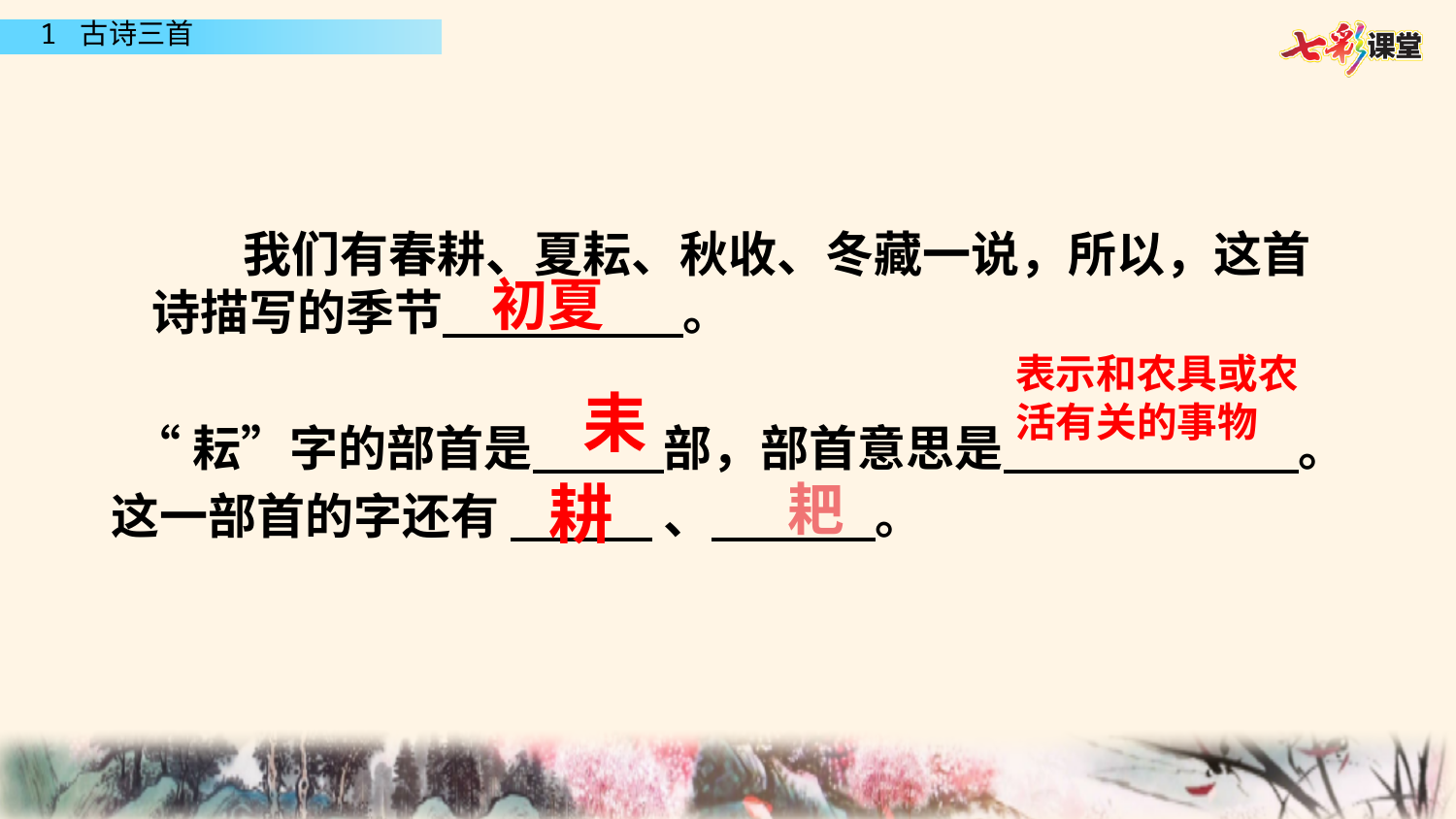

#
           我们有春耕、夏耘、秋收、冬藏一说，所以，这首诗描写的季节                      。

  “耘”字的部首是            部，部首意思是                           。
这一部首的字还有               、               。
初夏
表示和农具或农活有关的事物
耒
耕
耙